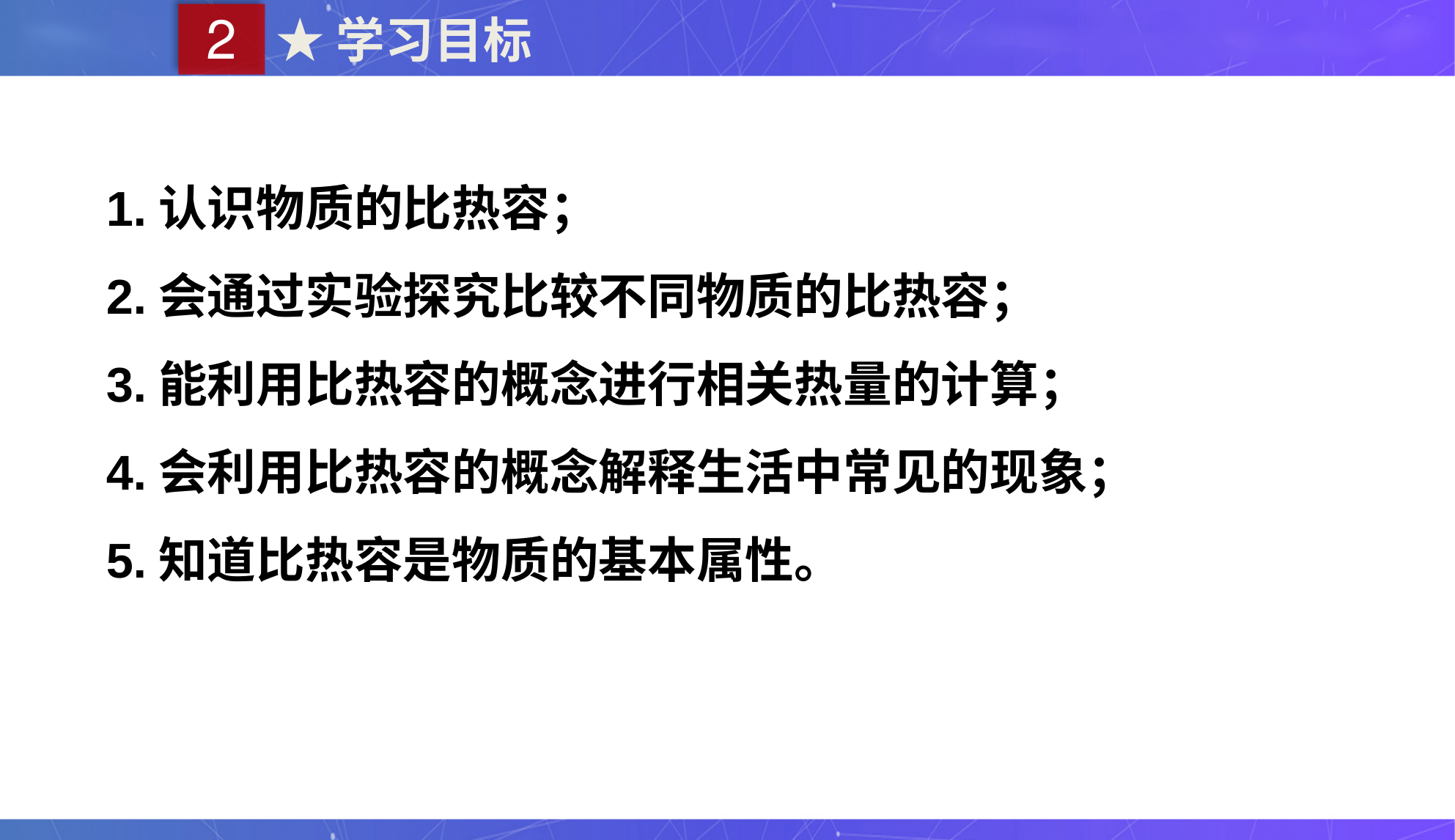

2
★学习目标
1.认识物质的比热容；
2.会通过实验探究比较不同物质的比热容；
3.能利用比热容的概念进行相关热量的计算；
4.会利用比热容的概念解释生活中常见的现象；
5.知道比热容是物质的基本属性。